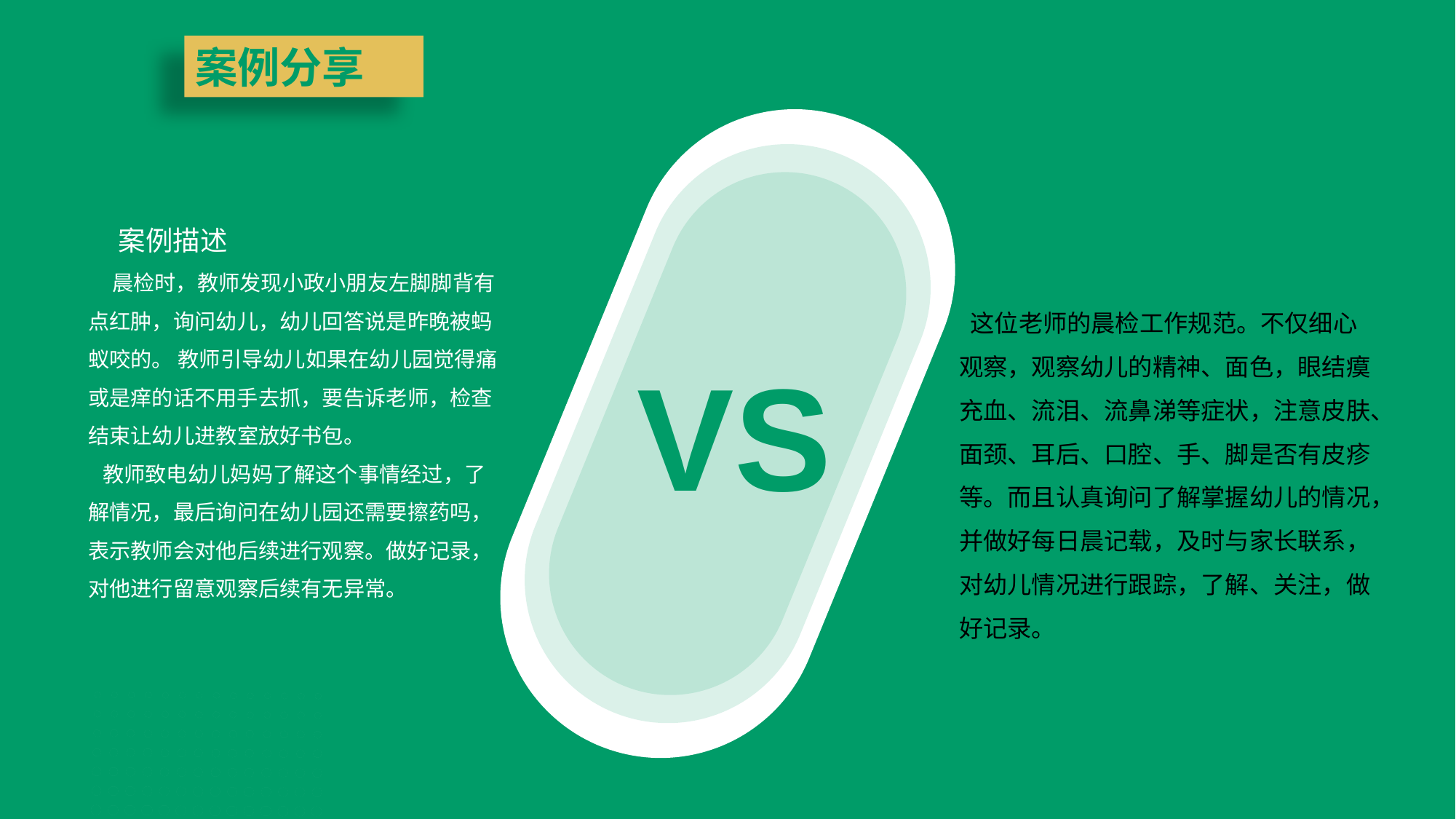

案例分享

案例描述
案例分析
    晨检时，教师发现小政小朋友左脚脚背有点红肿，询问幼儿，幼儿回答说是昨晚被蚂蚁咬的。 教师引导幼儿如果在幼儿园觉得痛或是痒的话不用手去抓，要告诉老师，检查结束让幼儿进教室放好书包。
  教师致电幼儿妈妈了解这个事情经过，了解情况，最后询问在幼儿园还需要擦药吗，表示教师会对他后续进行观察。做好记录，对他进行留意观察后续有无异常。

 这位老师的晨检工作规范。不仅细心观察，观察幼儿的精神、面色，眼结瘼充血、流泪、流鼻涕等症状，注意皮肤、面颈、耳后、口腔、手、脚是否有皮疹等。而且认真询问了解掌握幼儿的情况，并做好每日晨记载，及时与家长联系，对幼儿情况进行跟踪，了解、关注，做好记录。

VS